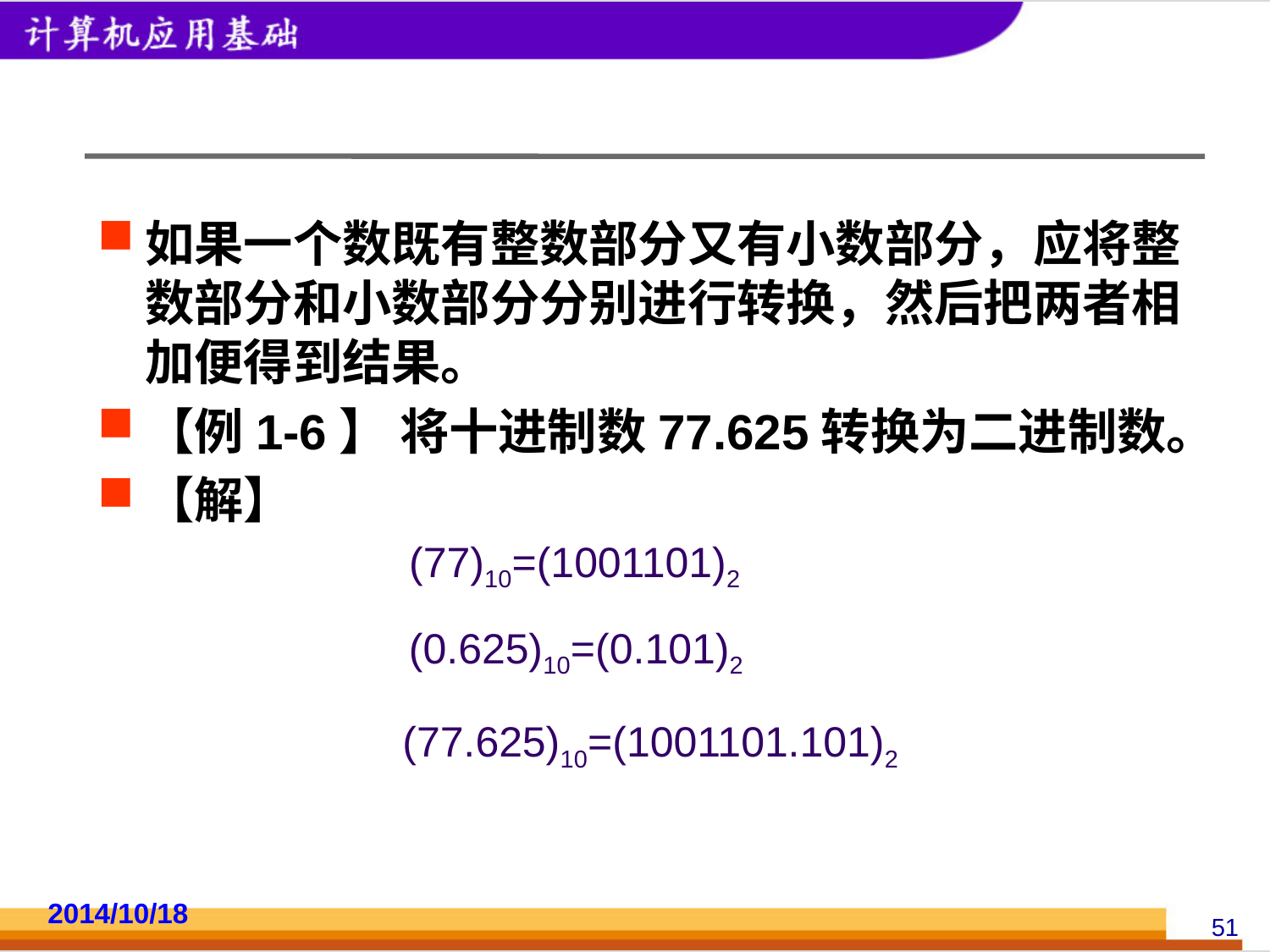

#
如果一个数既有整数部分又有小数部分，应将整数部分和小数部分分别进行转换，然后把两者相加便得到结果。
【例1-6】 将十进制数77.625转换为二进制数。
【解】
(77)10=(1001101)2
(0.625)10=(0.101)2
(77.625)10=(1001101.101)2
2014/10/18